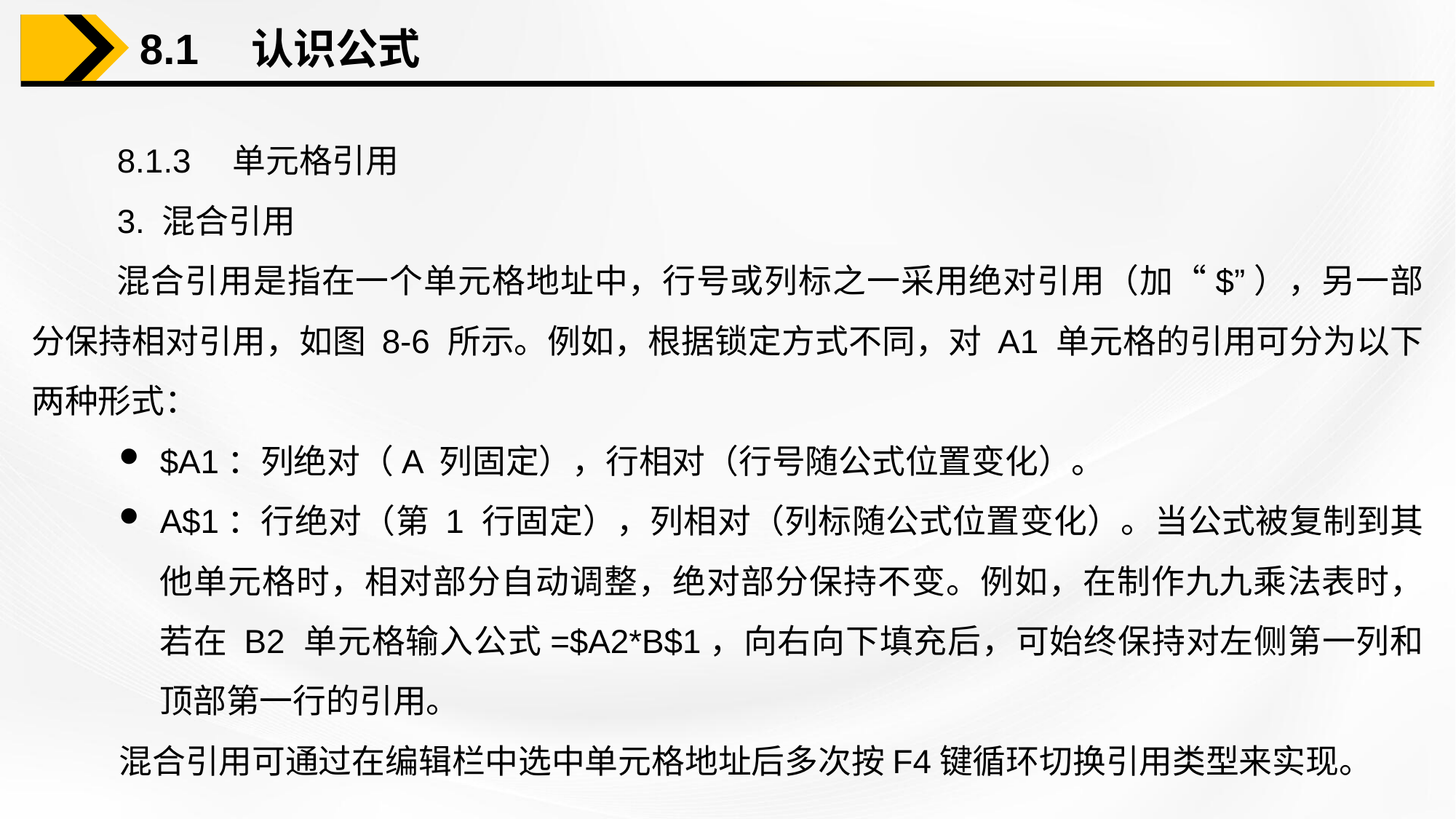

8.1　认识公式
8.1.3　单元格引用
3. 混合引用
混合引用是指在一个单元格地址中，行号或列标之一采用绝对引用（加“$”），另一部分保持相对引用，如图 8-6 所示。例如，根据锁定方式不同，对 A1 单元格的引用可分为以下两种形式：
$A1：列绝对（A 列固定），行相对（行号随公式位置变化）。
A$1：行绝对（第 1 行固定），列相对（列标随公式位置变化）。当公式被复制到其他单元格时，相对部分自动调整，绝对部分保持不变。例如，在制作九九乘法表时，若在 B2 单元格输入公式=$A2*B$1，向右向下填充后，可始终保持对左侧第一列和顶部第一行的引用。
混合引用可通过在编辑栏中选中单元格地址后多次按F4键循环切换引用类型来实现。